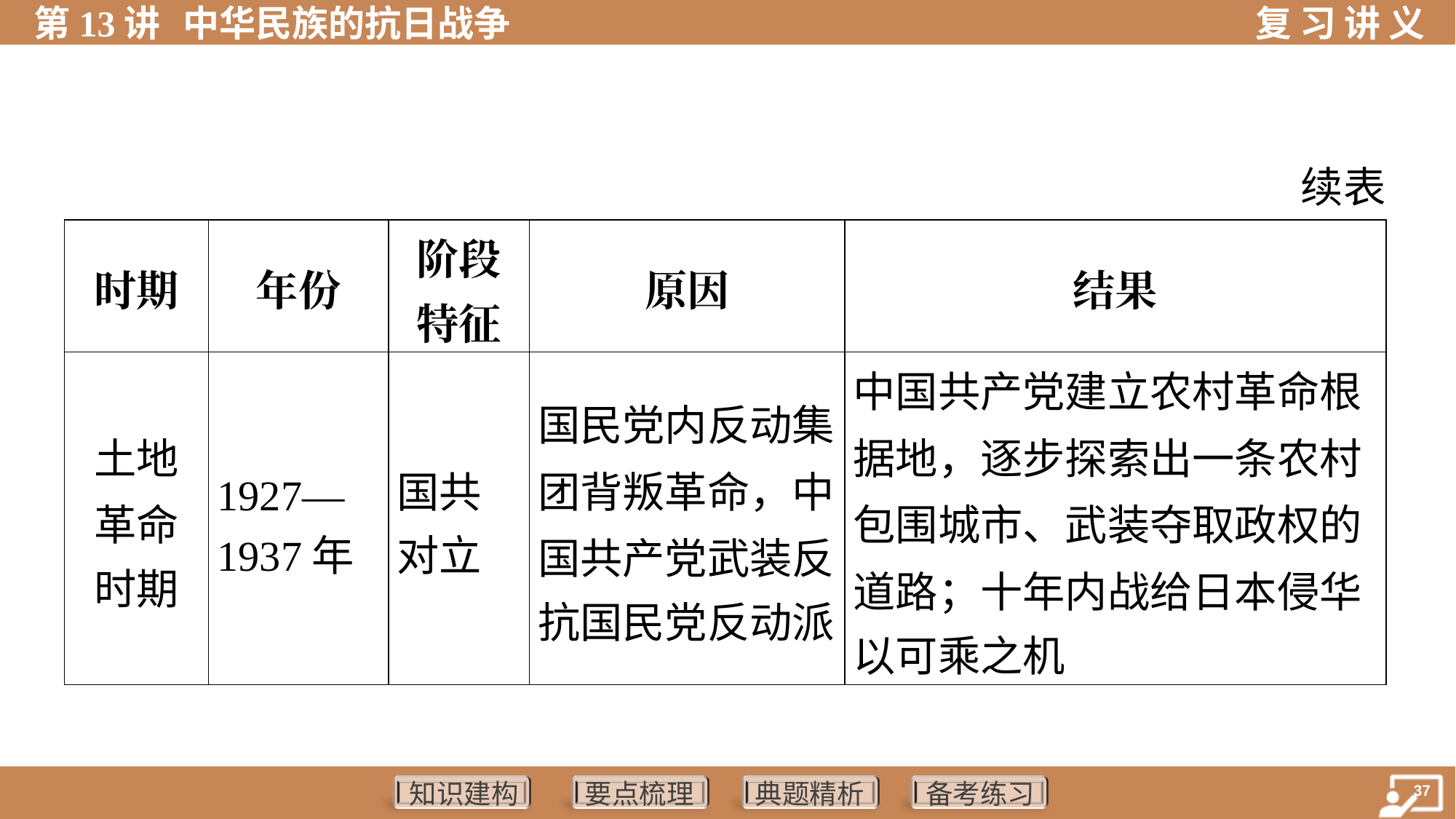

续表
| 时期 | 年份 | 阶段 特征 | 原因 | 结果 |
| --- | --- | --- | --- | --- |
| 土地 革命 时期 | 1927— 1937年 | 国共 对立 | 国民党内反动集 团背叛革命，中 国共产党武装反 抗国民党反动派 | 中国共产党建立农村革命根 据地，逐步探索出一条农村 包围城市、武装夺取政权的 道路；十年内战给日本侵华 以可乘之机 |